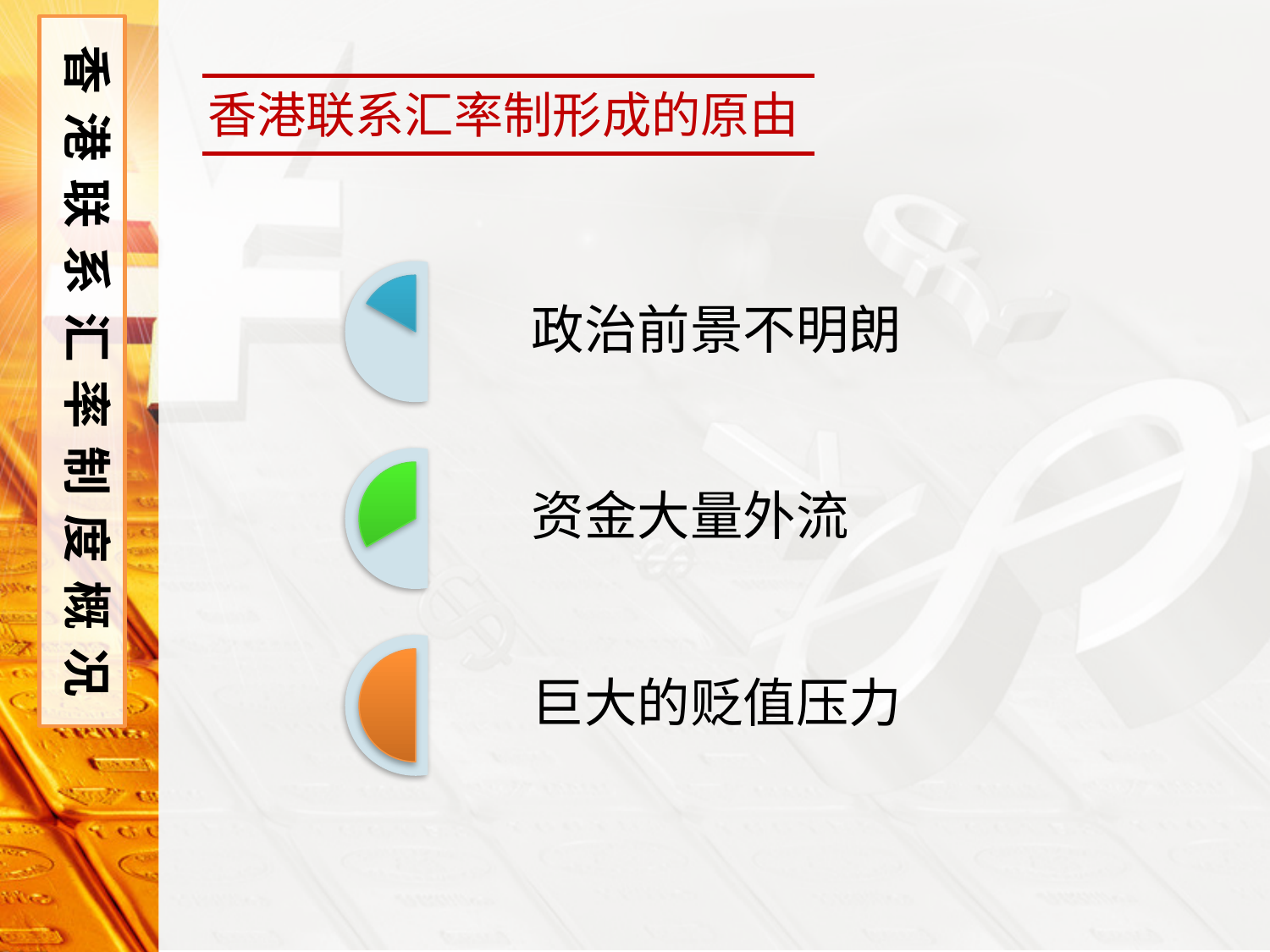

香港联系汇率制度概况
香港联系汇率制形成的原由

政治前景不明朗

资金大量外流

巨大的贬值压力